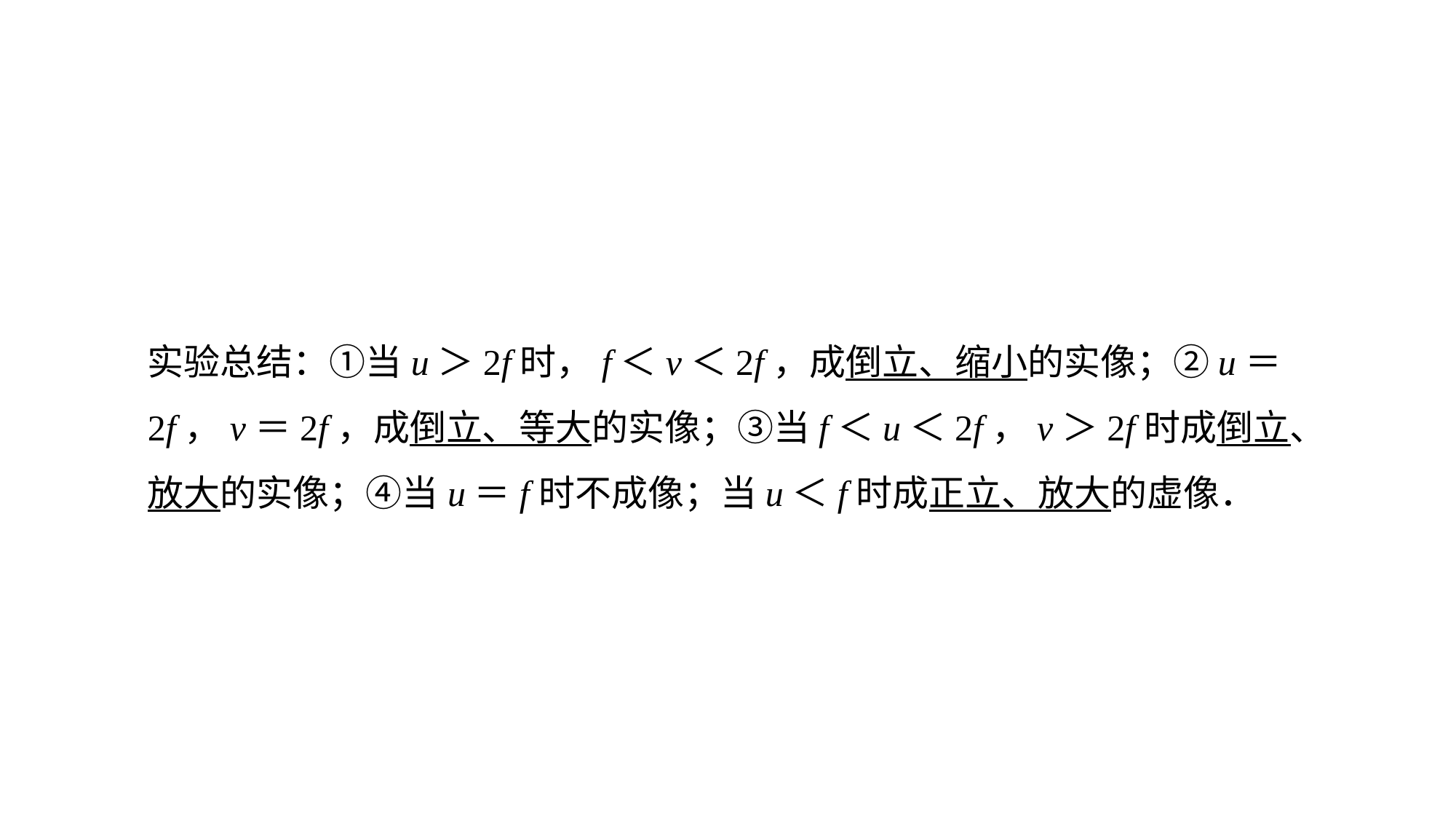

实验总结：①当u＞2f时，f＜v＜2f，成倒立、缩小的实像；②u＝2f，v＝2f，成倒立、等大的实像；③当f＜u＜2f，v＞2f时成倒立、放大的实像；④当u＝f时不成像；当u＜f时成正立、放大的虚像．